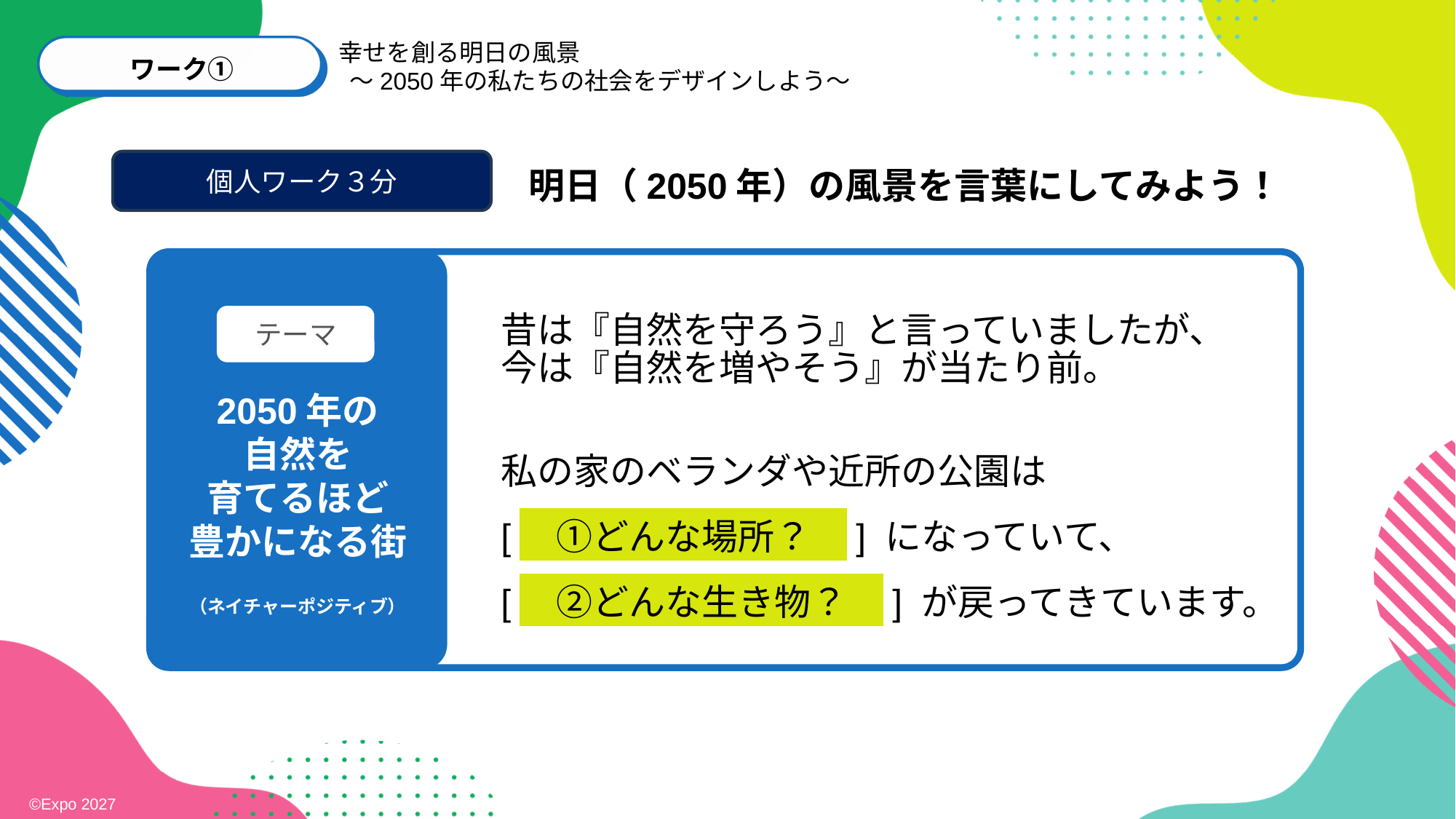

幸せを創る明日の風景
 ～2050年の私たちの社会をデザインしよう～

ワーク①
個人ワーク３分
明日（2050年）の風景を言葉にしてみよう！

テーマ
昔は『自然を守ろう』と言っていましたが、
今は『自然を増やそう』が当たり前。

私の家のベランダや近所の公園は
[　①どんな場所？　] になっていて、
[　②どんな生き物？　] が戻ってきています。
2050年の
自然を
育てるほど
豊かになる街

（ネイチャーポジティブ）